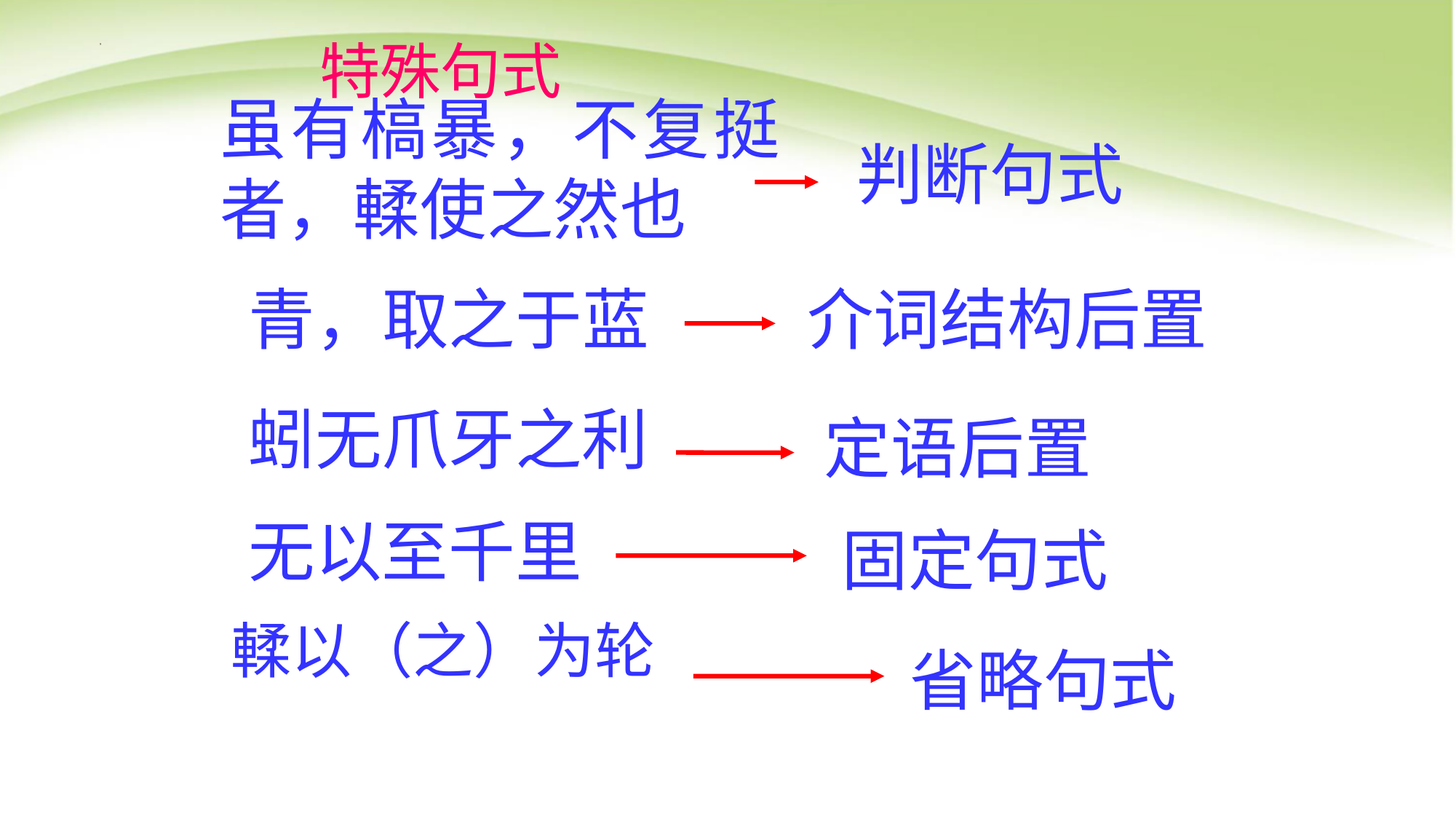

特殊句式
虽有槁暴，不复挺者，輮使之然也
判断句式

青，取之于蓝
介词结构后置

蚓无爪牙之利
定语后置

无以至千里
固定句式

輮以（之）为轮
省略句式